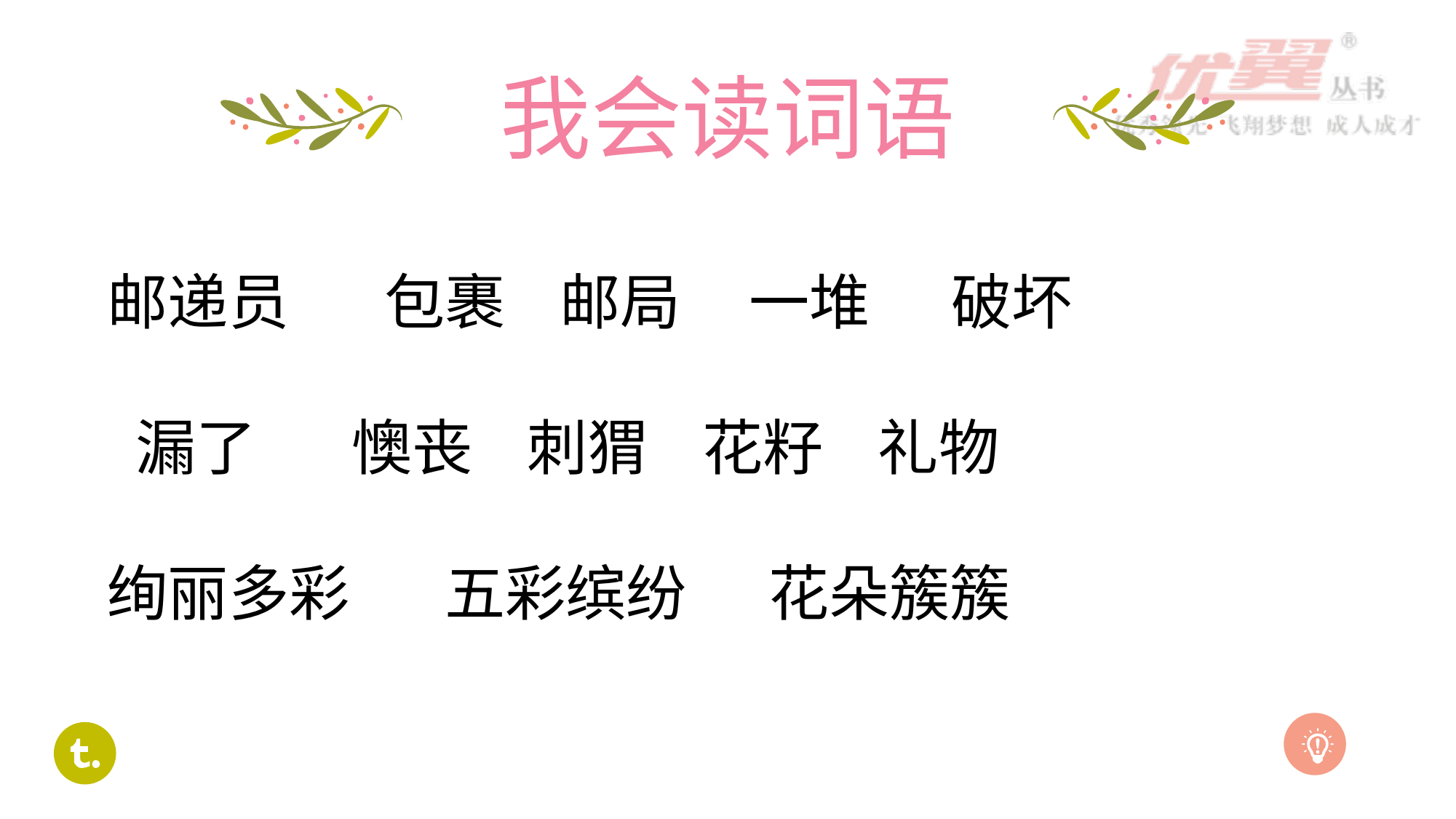

# 我会读词语
邮递员       包裹    邮局     一堆      破坏

 漏了       懊丧    刺猬    花籽    礼物

绚丽多彩       五彩缤纷      花朵簇簇